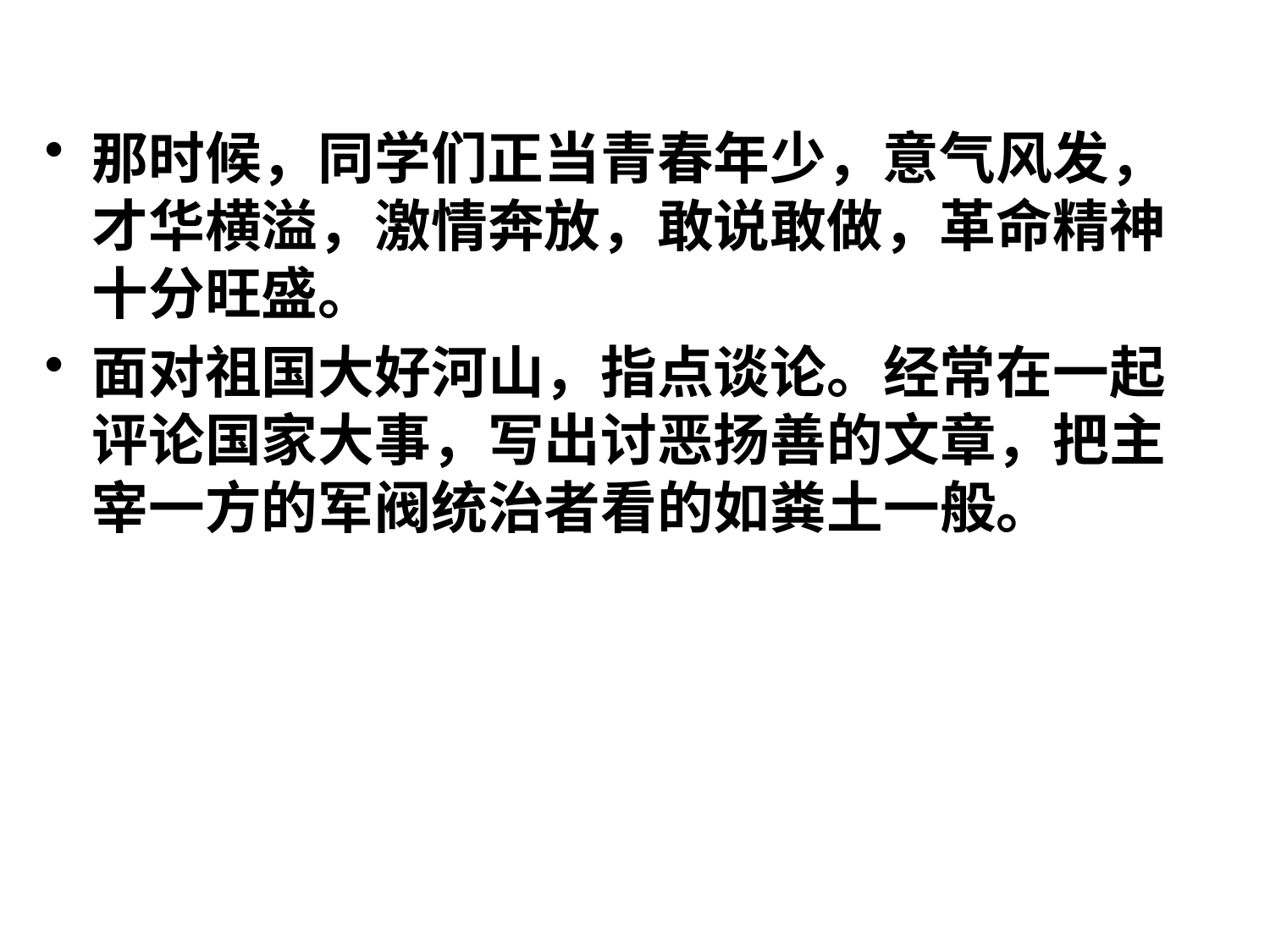

那时候，同学们正当青春年少，意气风发，才华横溢，激情奔放，敢说敢做，革命精神十分旺盛。
面对祖国大好河山，指点谈论。经常在一起评论国家大事，写出讨恶扬善的文章，把主宰一方的军阀统治者看的如粪土一般。